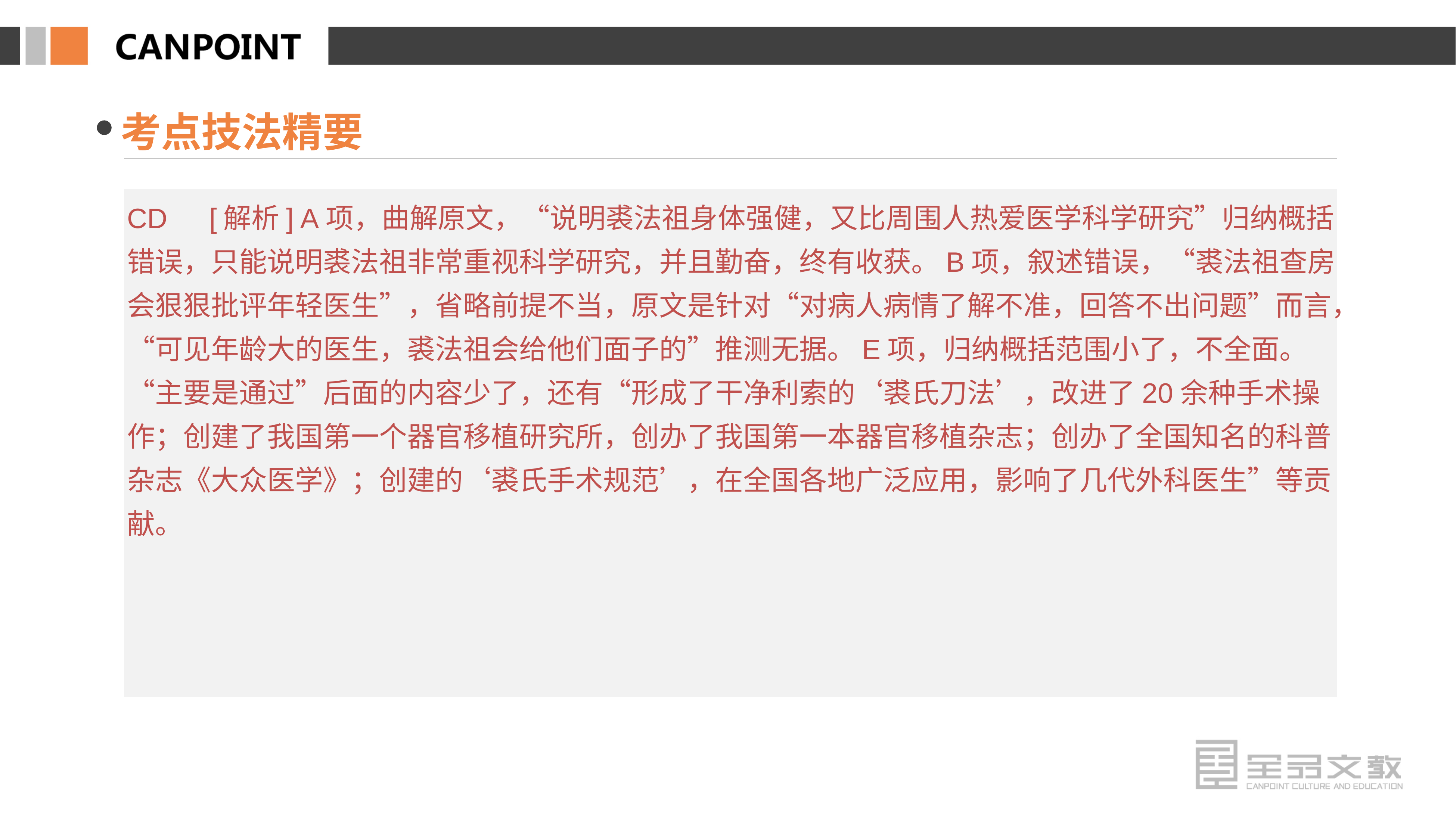

考点技法精要

CD　[解析] A项，曲解原文，“说明裘法祖身体强健，又比周围人热爱医学科学研究”归纳概括错误，只能说明裘法祖非常重视科学研究，并且勤奋，终有收获。B项，叙述错误，“裘法祖查房会狠狠批评年轻医生”，省略前提不当，原文是针对“对病人病情了解不准，回答不出问题”而言，“可见年龄大的医生，裘法祖会给他们面子的”推测无据。E项，归纳概括范围小了，不全面。“主要是通过”后面的内容少了，还有“形成了干净利索的‘裘氏刀法’，改进了20余种手术操作；创建了我国第一个器官移植研究所，创办了我国第一本器官移植杂志；创办了全国知名的科普杂志《大众医学》；创建的‘裘氏手术规范’，在全国各地广泛应用，影响了几代外科医生”等贡献。